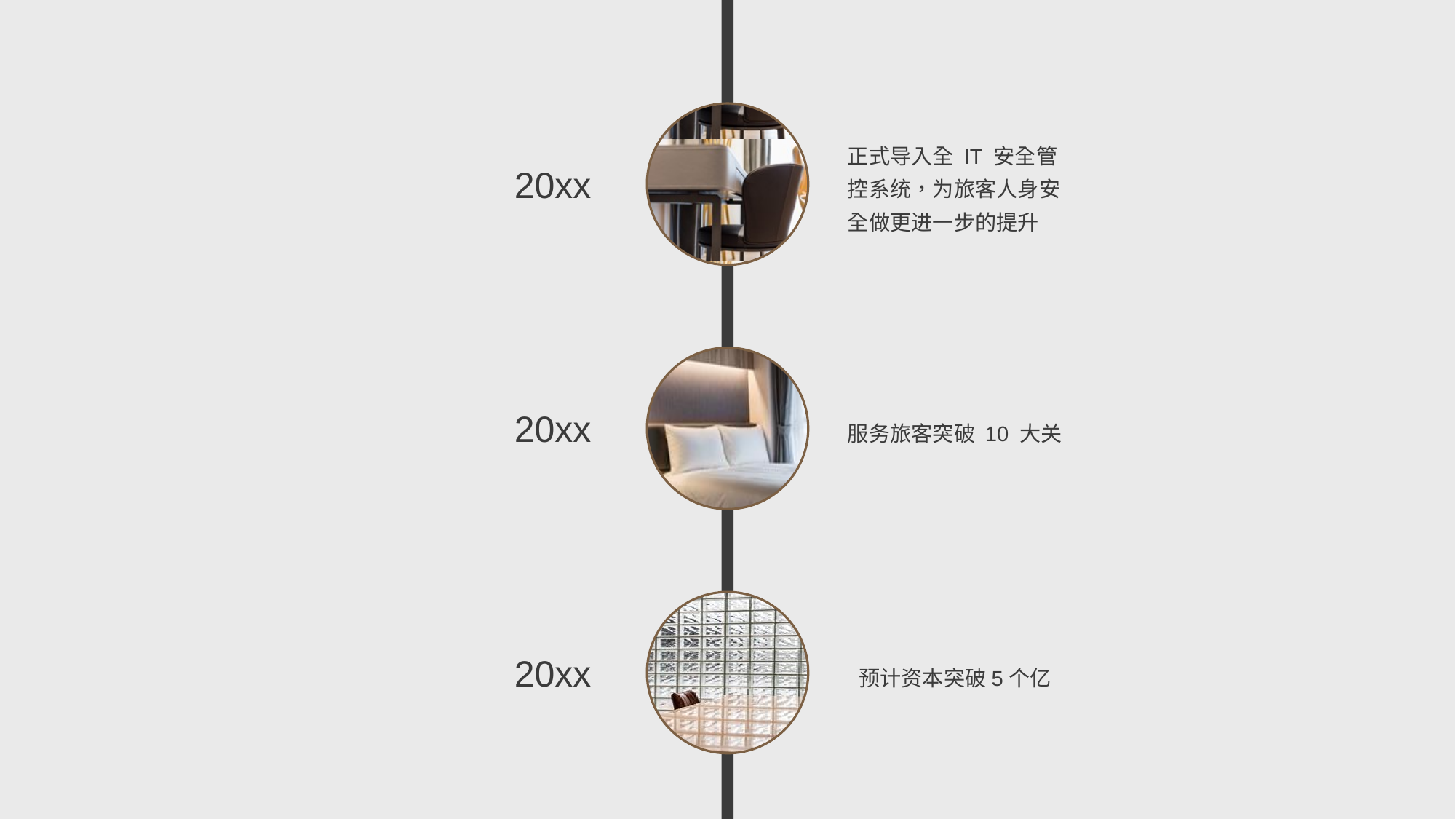

正式导入全 IT 安全管控系统，为旅客人身安全做更进一步的提升
20xx

20xx

服务旅客突破 10 大关

20xx
预计资本突破5个亿